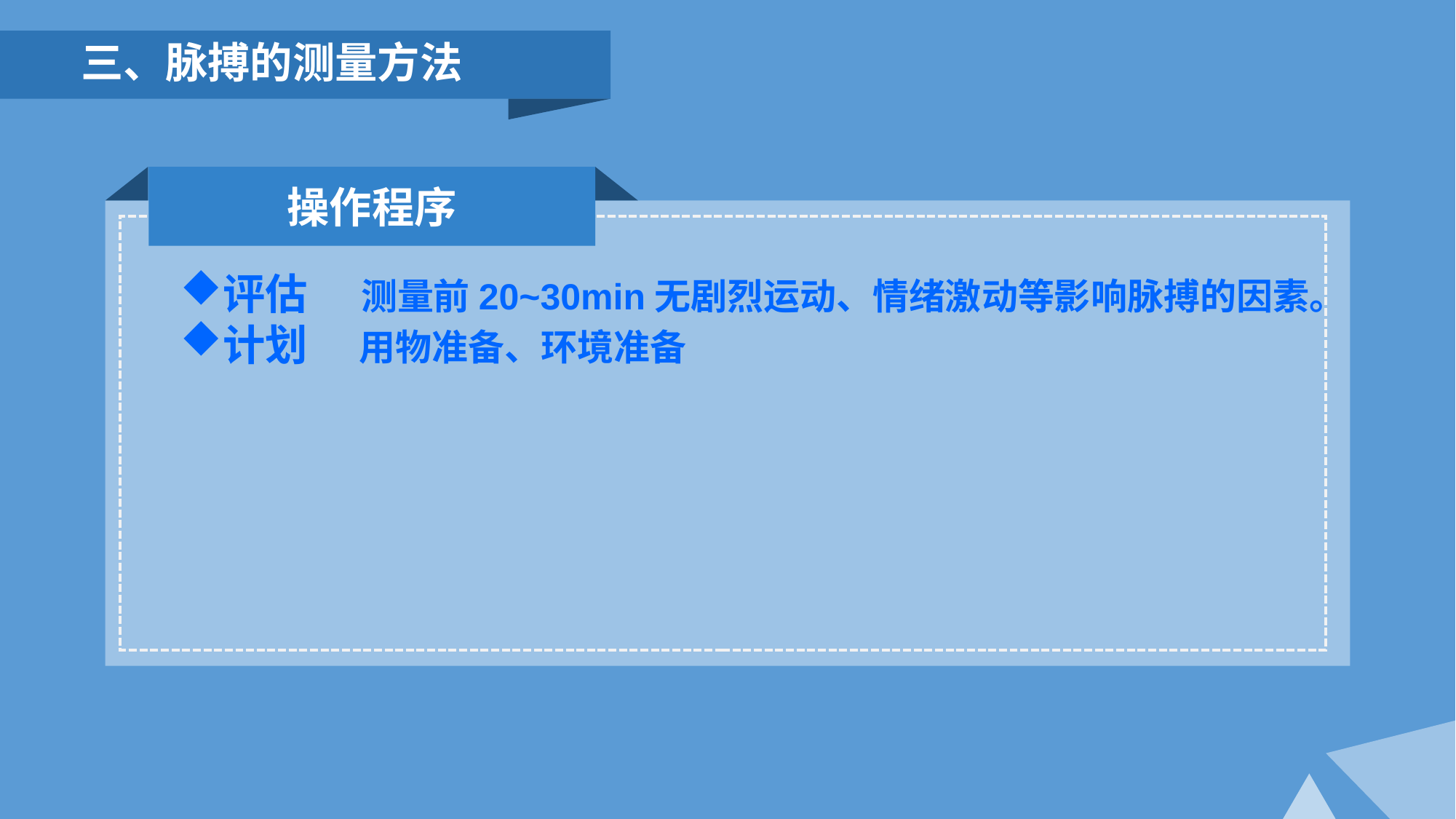

三、脉搏的测量方法

操作程序

评估
计划

测量前20~30min无剧烈运动、情绪激动等影响脉搏的因素。
用物准备、环境准备